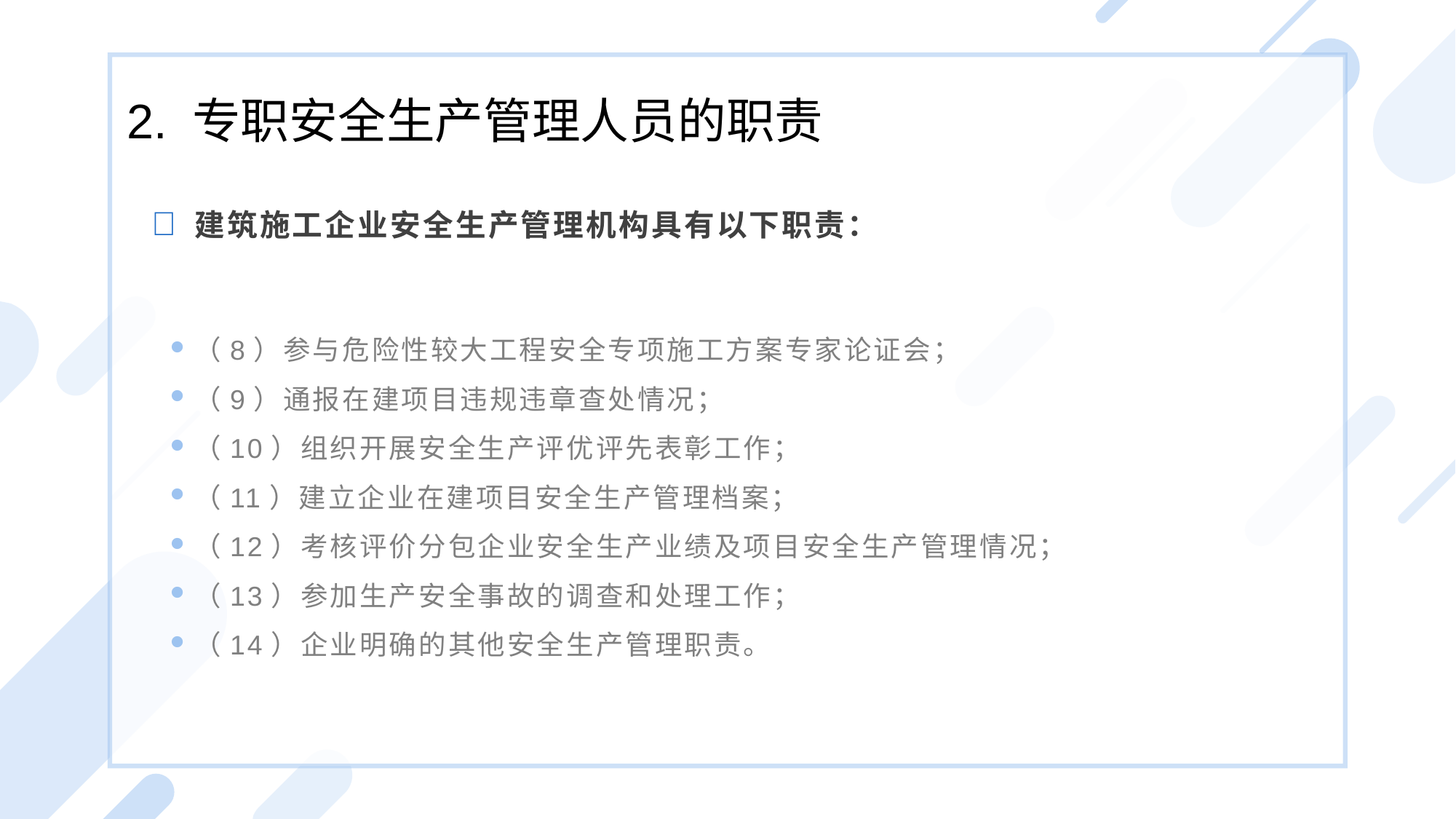

2. 专职安全生产管理人员的职责
建筑施工企业安全生产管理机构具有以下职责：
（8）参与危险性较大工程安全专项施工方案专家论证会；
（9）通报在建项目违规违章查处情况；
（10）组织开展安全生产评优评先表彰工作；
（11）建立企业在建项目安全生产管理档案；
（12）考核评价分包企业安全生产业绩及项目安全生产管理情况；
（13）参加生产安全事故的调查和处理工作；
（14）企业明确的其他安全生产管理职责。